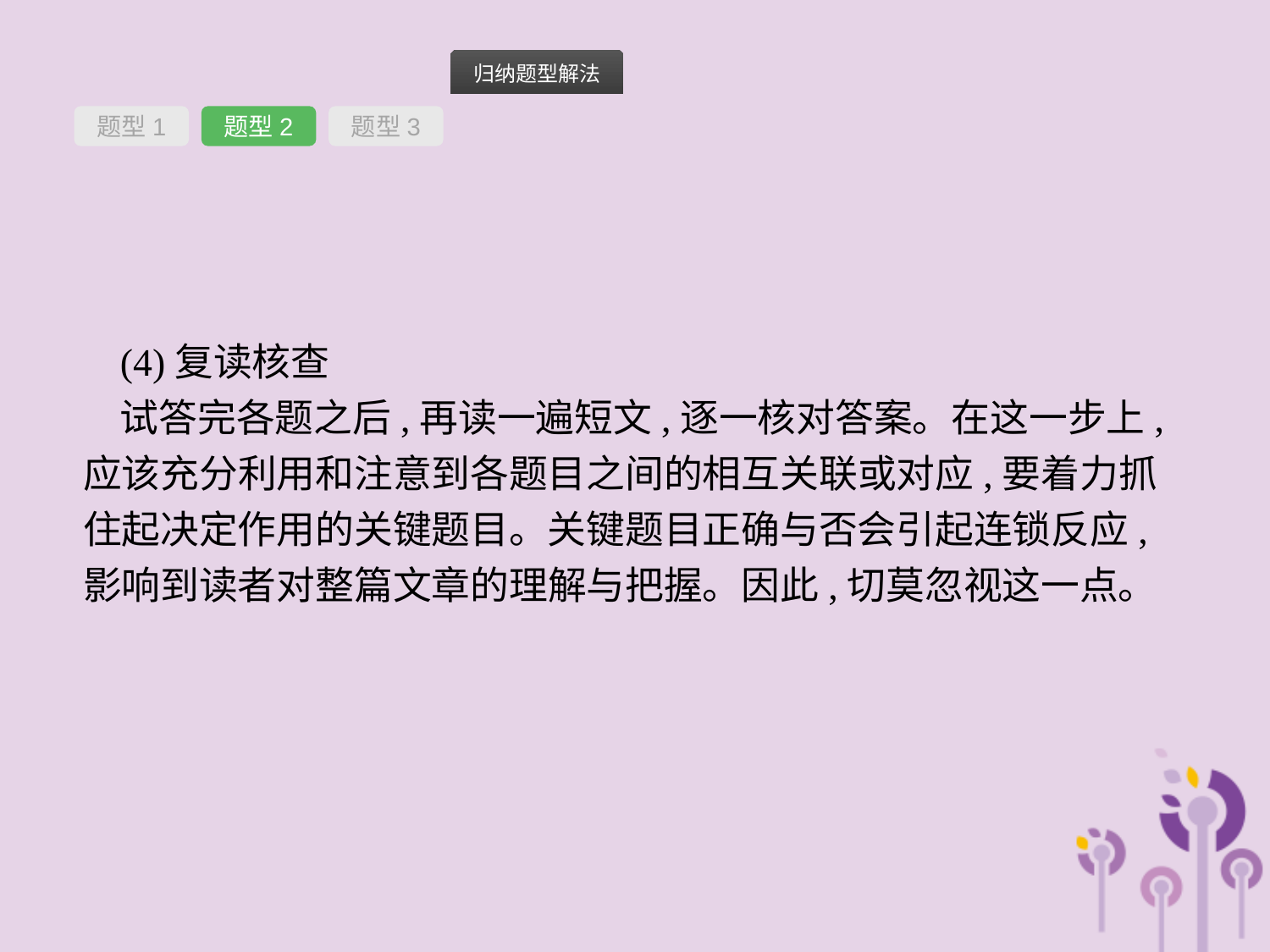

题型1
题型2
题型3
(4)复读核查
试答完各题之后,再读一遍短文,逐一核对答案。在这一步上,应该充分利用和注意到各题目之间的相互关联或对应,要着力抓住起决定作用的关键题目。关键题目正确与否会引起连锁反应,影响到读者对整篇文章的理解与把握。因此,切莫忽视这一点。